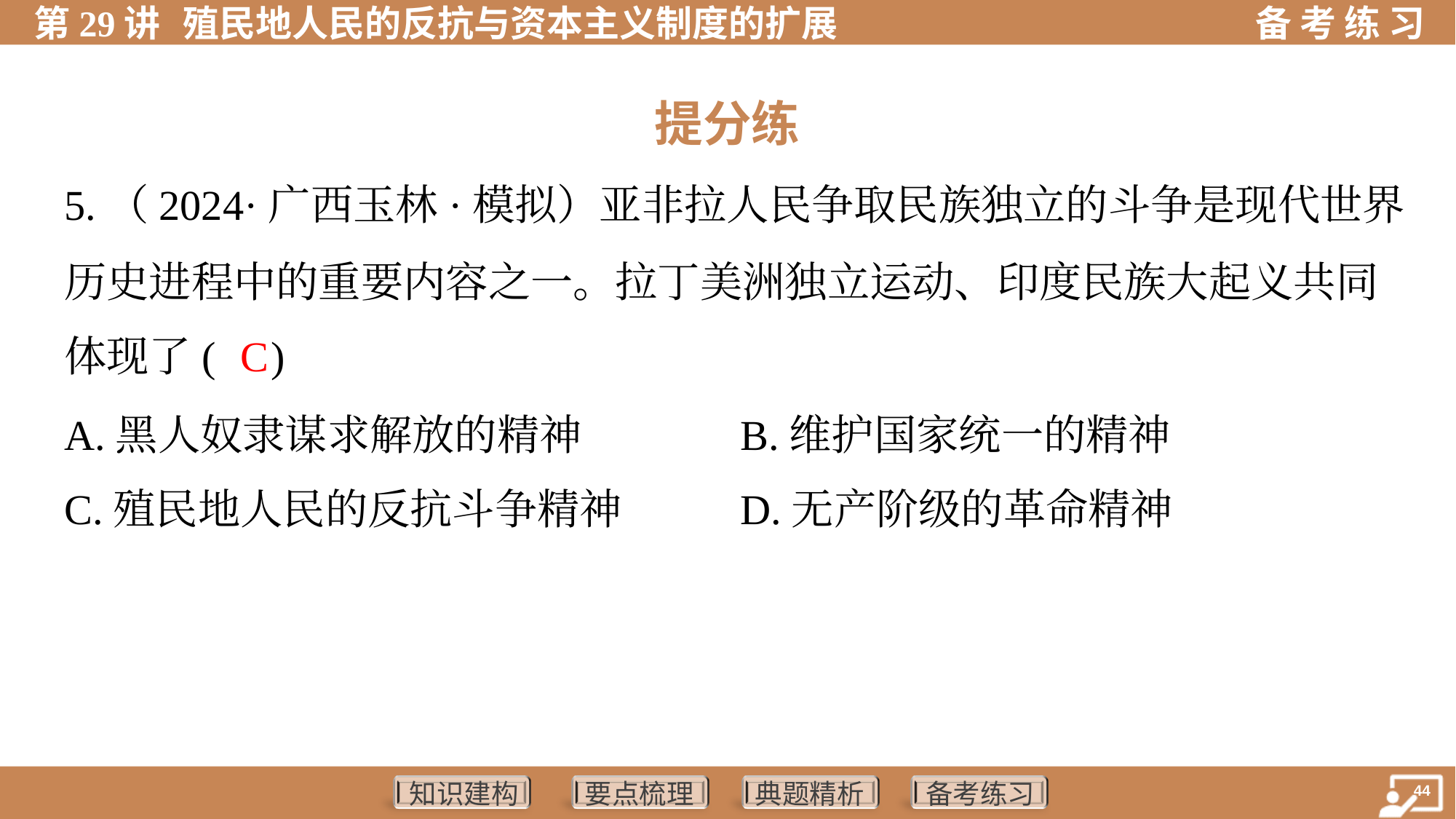

提分练
5.（2024·广西玉林·模拟）亚非拉人民争取民族独立的斗争是现代世界
历史进程中的重要内容之一。拉丁美洲独立运动、印度民族大起义共同
体现了(     )
C
A.黑人奴隶谋求解放的精神	B.维护国家统一的精神
C.殖民地人民的反抗斗争精神	D.无产阶级的革命精神